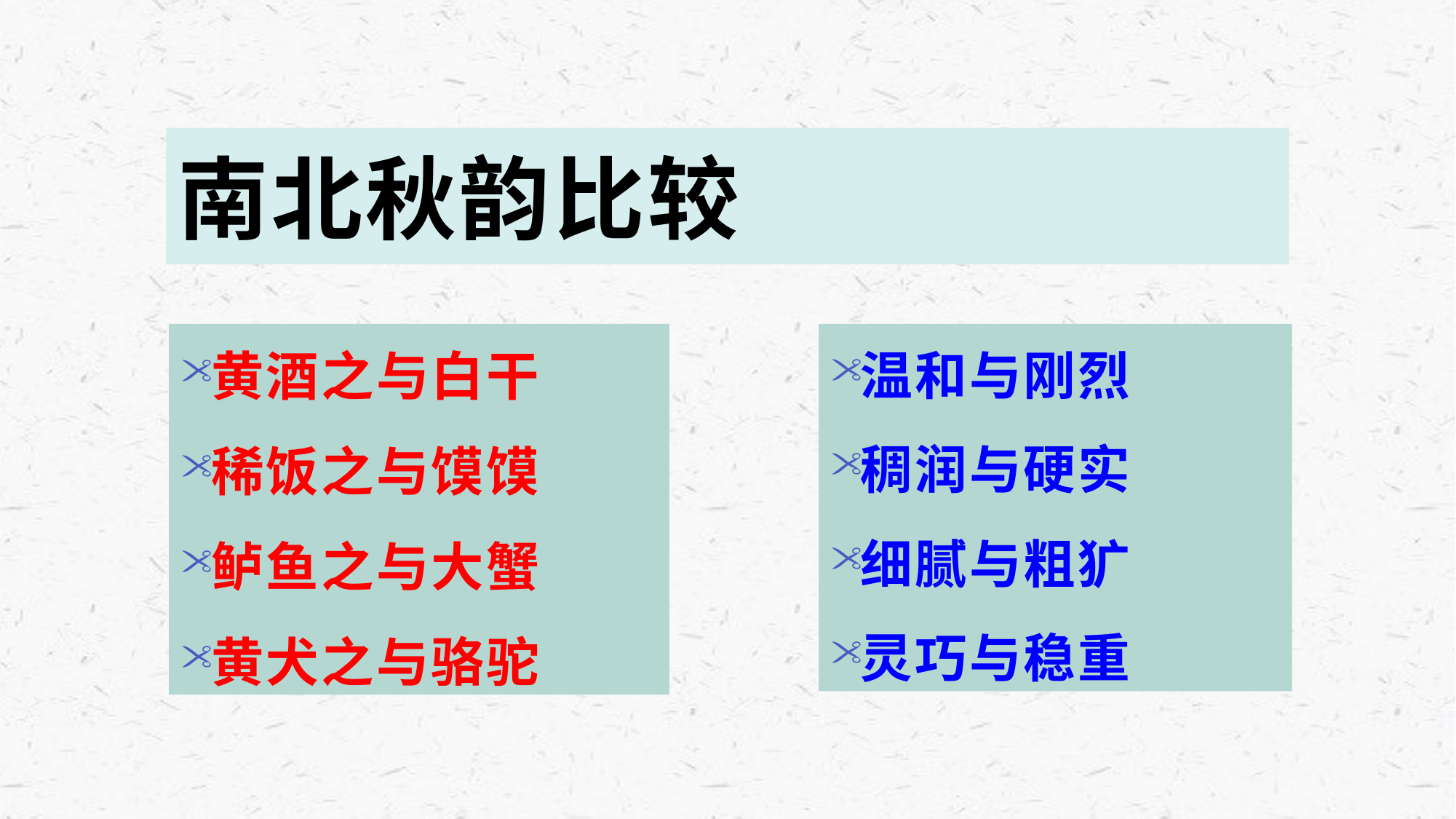

南北秋韵比较
黄酒之与白干
稀饭之与馍馍
鲈鱼之与大蟹
黄犬之与骆驼
温和与刚烈
稠润与硬实
细腻与粗犷
灵巧与稳重